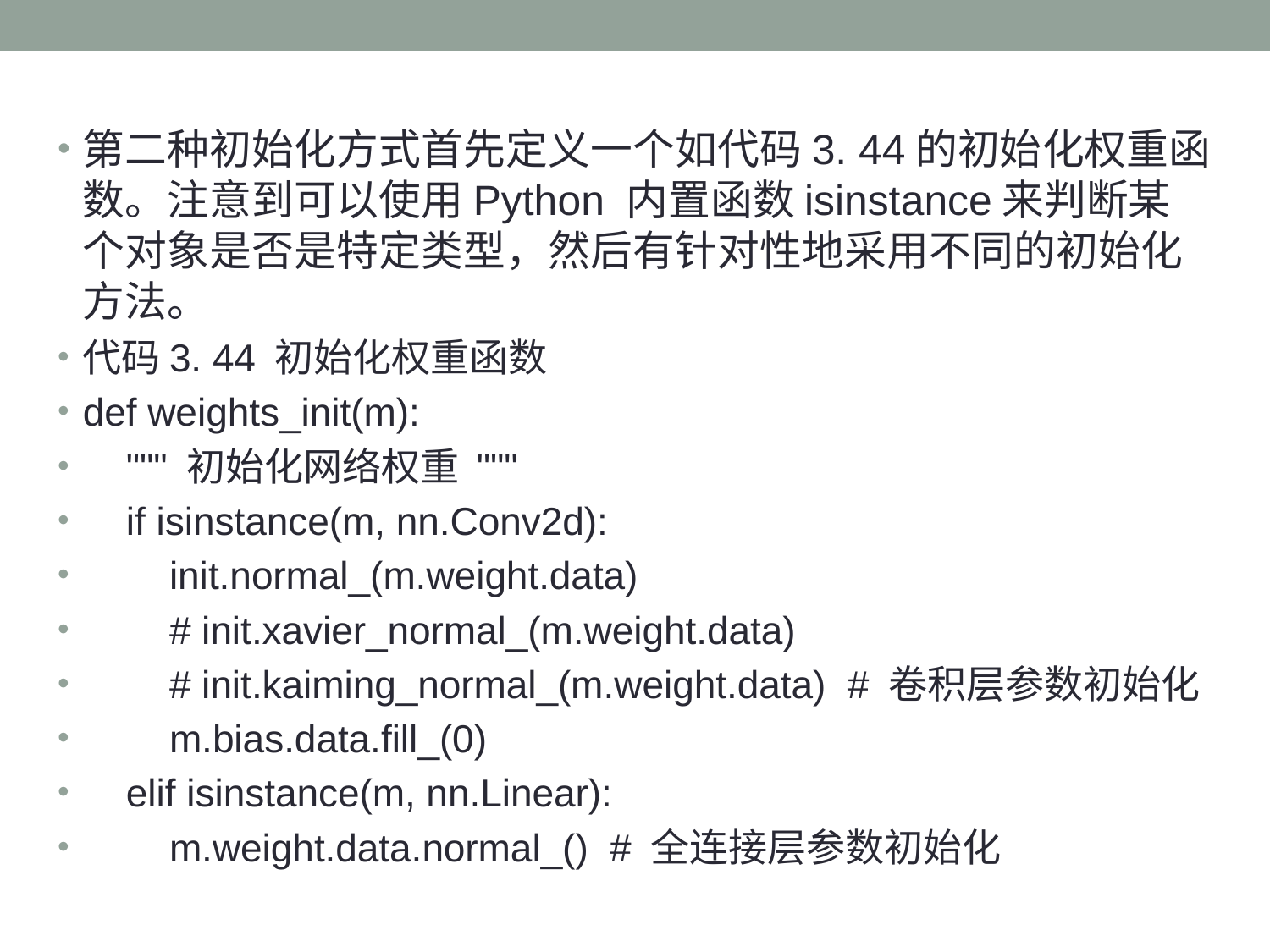

第二种初始化方式首先定义一个如代码3. 44的初始化权重函数。注意到可以使用Python 内置函数isinstance来判断某个对象是否是特定类型，然后有针对性地采用不同的初始化方法。
代码3. 44 初始化权重函数
def weights_init(m):
    """ 初始化网络权重 """
    if isinstance(m, nn.Conv2d):
        init.normal_(m.weight.data)
        # init.xavier_normal_(m.weight.data)
        # init.kaiming_normal_(m.weight.data)  # 卷积层参数初始化
        m.bias.data.fill_(0)
    elif isinstance(m, nn.Linear):
        m.weight.data.normal_()  # 全连接层参数初始化